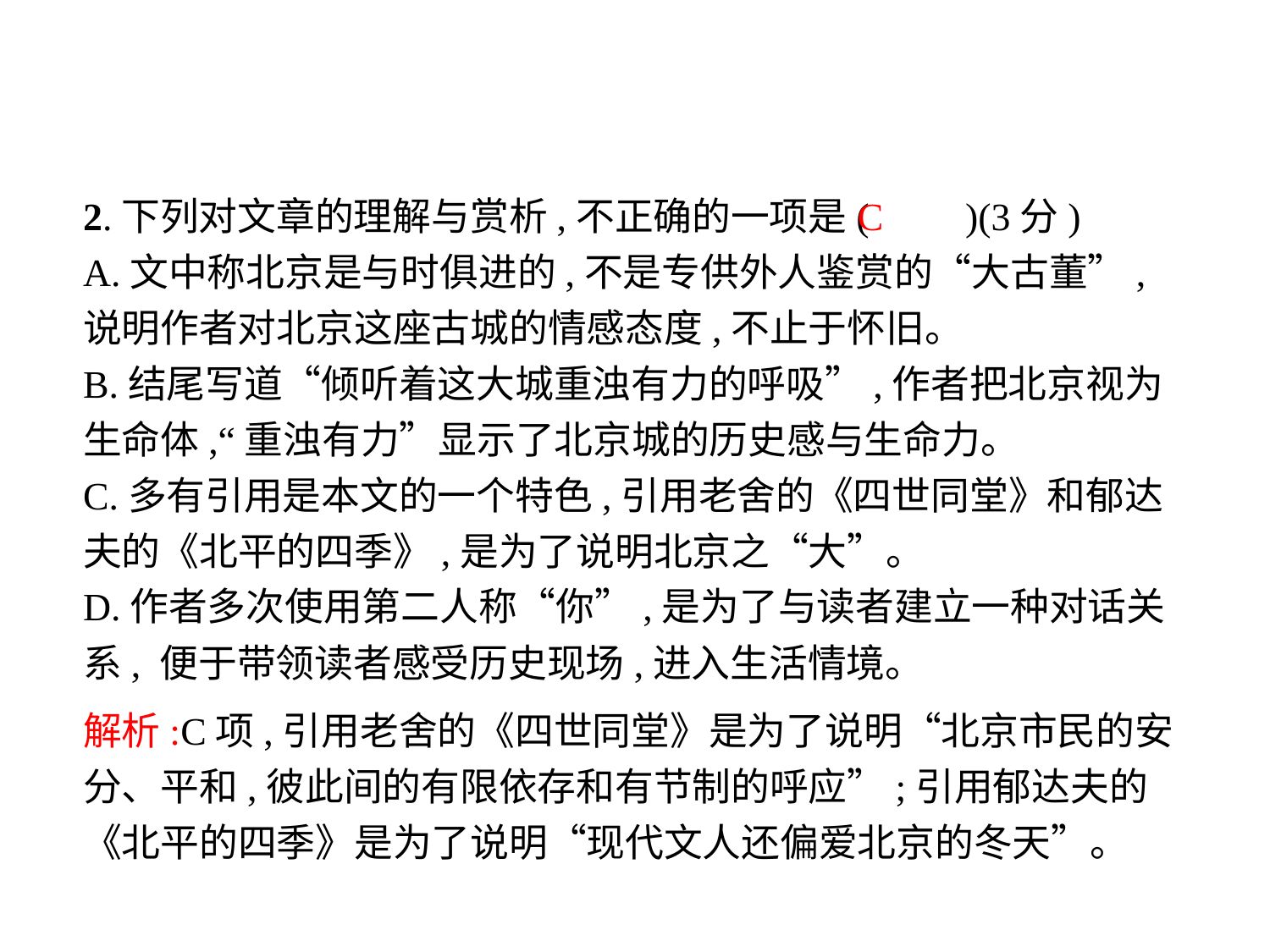

2.下列对文章的理解与赏析,不正确的一项是(　　)(3分)
A.文中称北京是与时俱进的,不是专供外人鉴赏的“大古董”,说明作者对北京这座古城的情感态度,不止于怀旧。
B.结尾写道“倾听着这大城重浊有力的呼吸”,作者把北京视为生命体,“重浊有力”显示了北京城的历史感与生命力。
C.多有引用是本文的一个特色,引用老舍的《四世同堂》和郁达夫的《北平的四季》,是为了说明北京之“大”。
D.作者多次使用第二人称“你”,是为了与读者建立一种对话关系, 便于带领读者感受历史现场,进入生活情境。
C
解析:C项,引用老舍的《四世同堂》是为了说明“北京市民的安分、平和,彼此间的有限依存和有节制的呼应”;引用郁达夫的《北平的四季》是为了说明“现代文人还偏爱北京的冬天”。
-19-